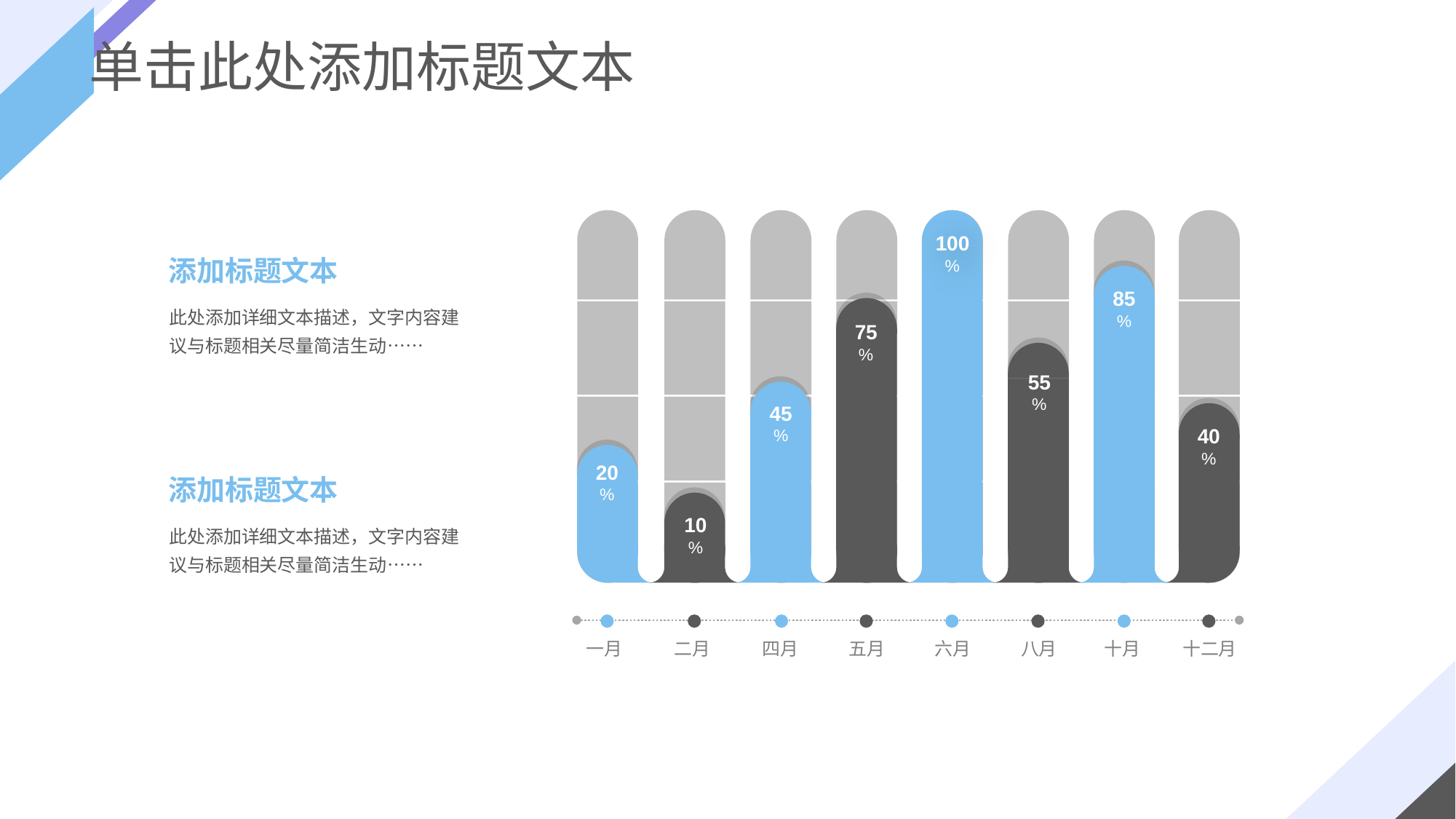

单击此处添加标题文本

100
%
添加标题文本

85
%

此处添加详细文本描述，文字内容建议与标题相关尽量简洁生动……

75
%

55
%

45
%

40
%

20
%
添加标题文本

10
%
此处添加详细文本描述，文字内容建议与标题相关尽量简洁生动……

一月
二月
五月
六月
八月
十月
十二月
四月